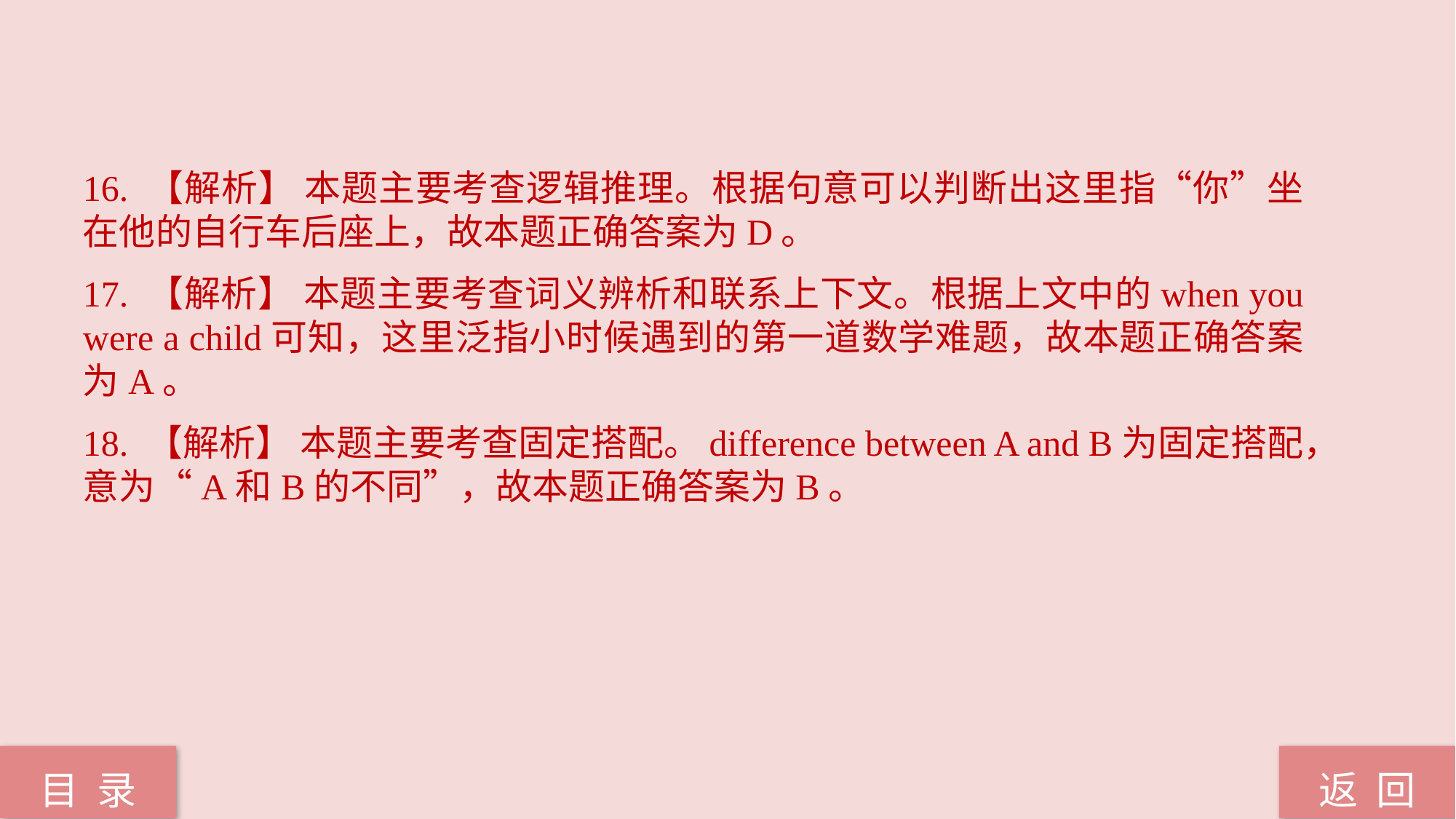

16. 【解析】 本题主要考查逻辑推理。根据句意可以判断出这里指“你”坐在他的自行车后座上，故本题正确答案为D。
17. 【解析】 本题主要考查词义辨析和联系上下文。根据上文中的when you were a child可知，这里泛指小时候遇到的第一道数学难题，故本题正确答案为A。
18. 【解析】 本题主要考查固定搭配。difference between A and B为固定搭配，意为“A和B的不同”，故本题正确答案为B。
返  回